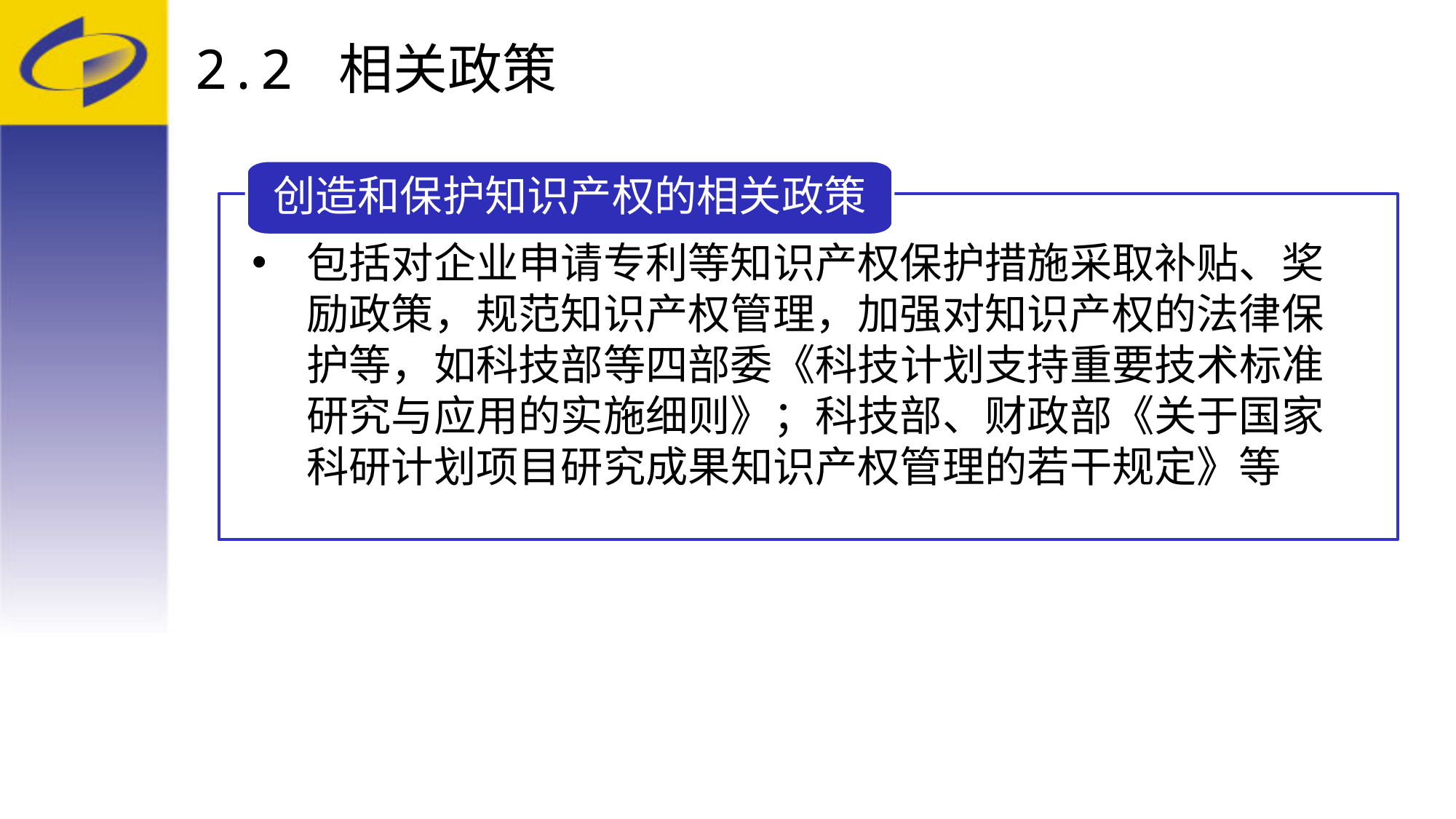

# 2.2 相关政策
创造和保护知识产权的相关政策
包括对企业申请专利等知识产权保护措施采取补贴、奖励政策，规范知识产权管理，加强对知识产权的法律保护等，如科技部等四部委《科技计划支持重要技术标准研究与应用的实施细则》；科技部、财政部《关于国家科研计划项目研究成果知识产权管理的若干规定》等